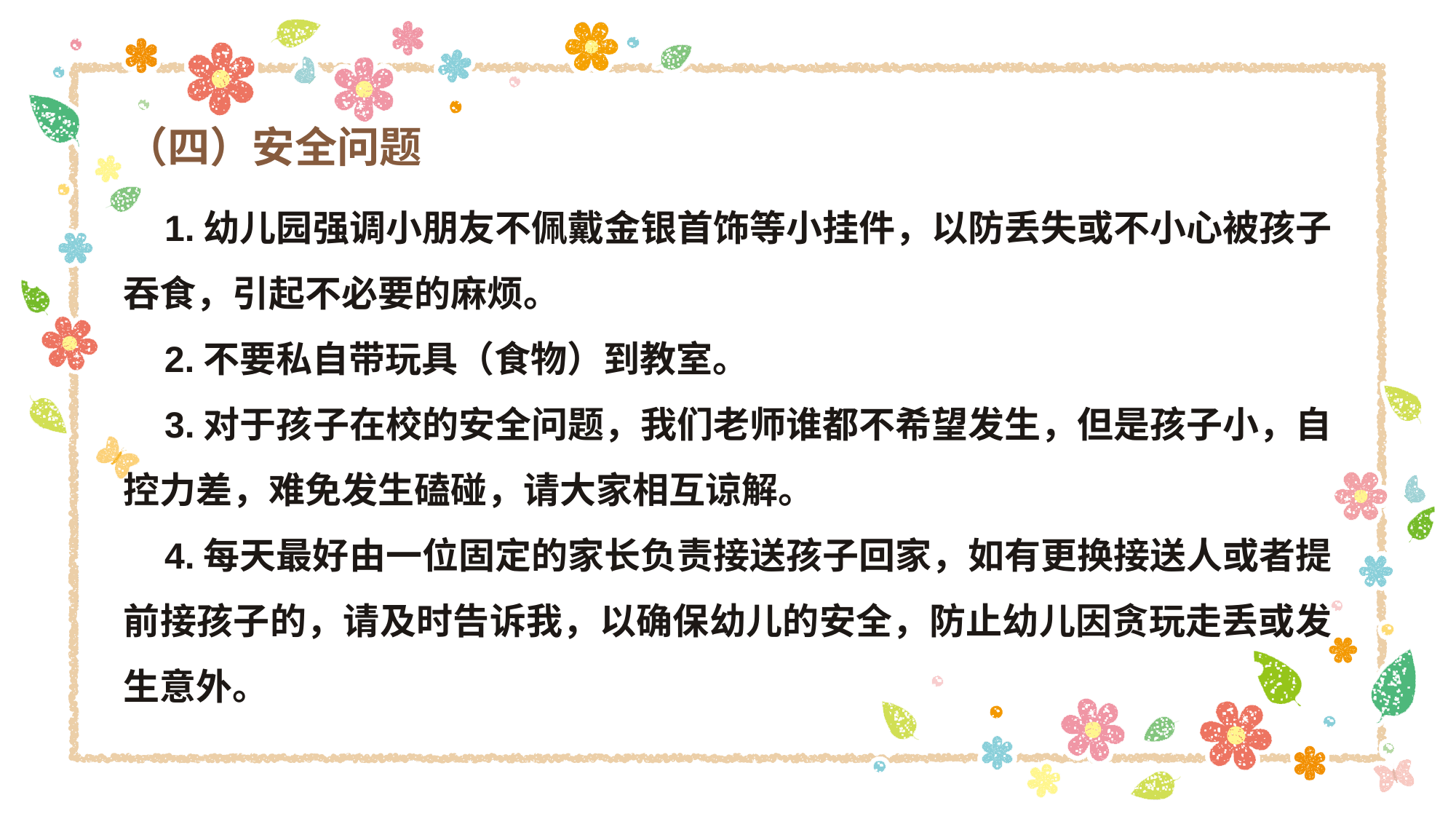

（四）安全问题
    1.幼儿园强调小朋友不佩戴金银首饰等小挂件，以防丢失或不小心被孩子吞食，引起不必要的麻烦。
    2.不要私自带玩具（食物）到教室。
    3.对于孩子在校的安全问题，我们老师谁都不希望发生，但是孩子小，自控力差，难免发生磕碰，请大家相互谅解。
    4.每天最好由一位固定的家长负责接送孩子回家，如有更换接送人或者提前接孩子的，请及时告诉我，以确保幼儿的安全，防止幼儿因贪玩走丢或发生意外。